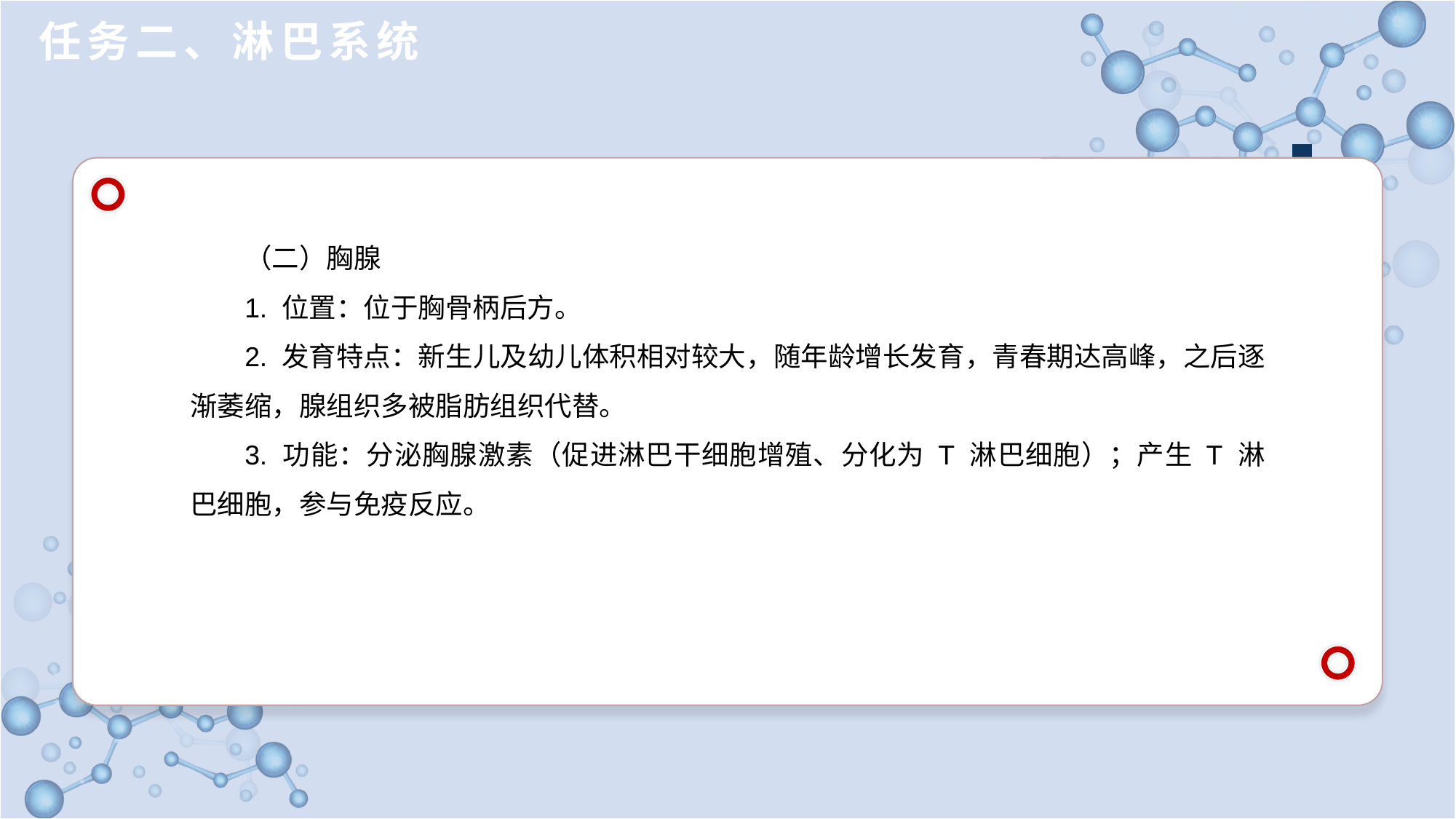

任务二、淋巴系统

（二）胸腺
1. 位置：位于胸骨柄后方。
2. 发育特点：新生儿及幼儿体积相对较大，随年龄增长发育，青春期达高峰，之后逐渐萎缩，腺组织多被脂肪组织代替。
3. 功能：分泌胸腺激素（促进淋巴干细胞增殖、分化为 T 淋巴细胞）；产生 T 淋巴细胞，参与免疫反应。